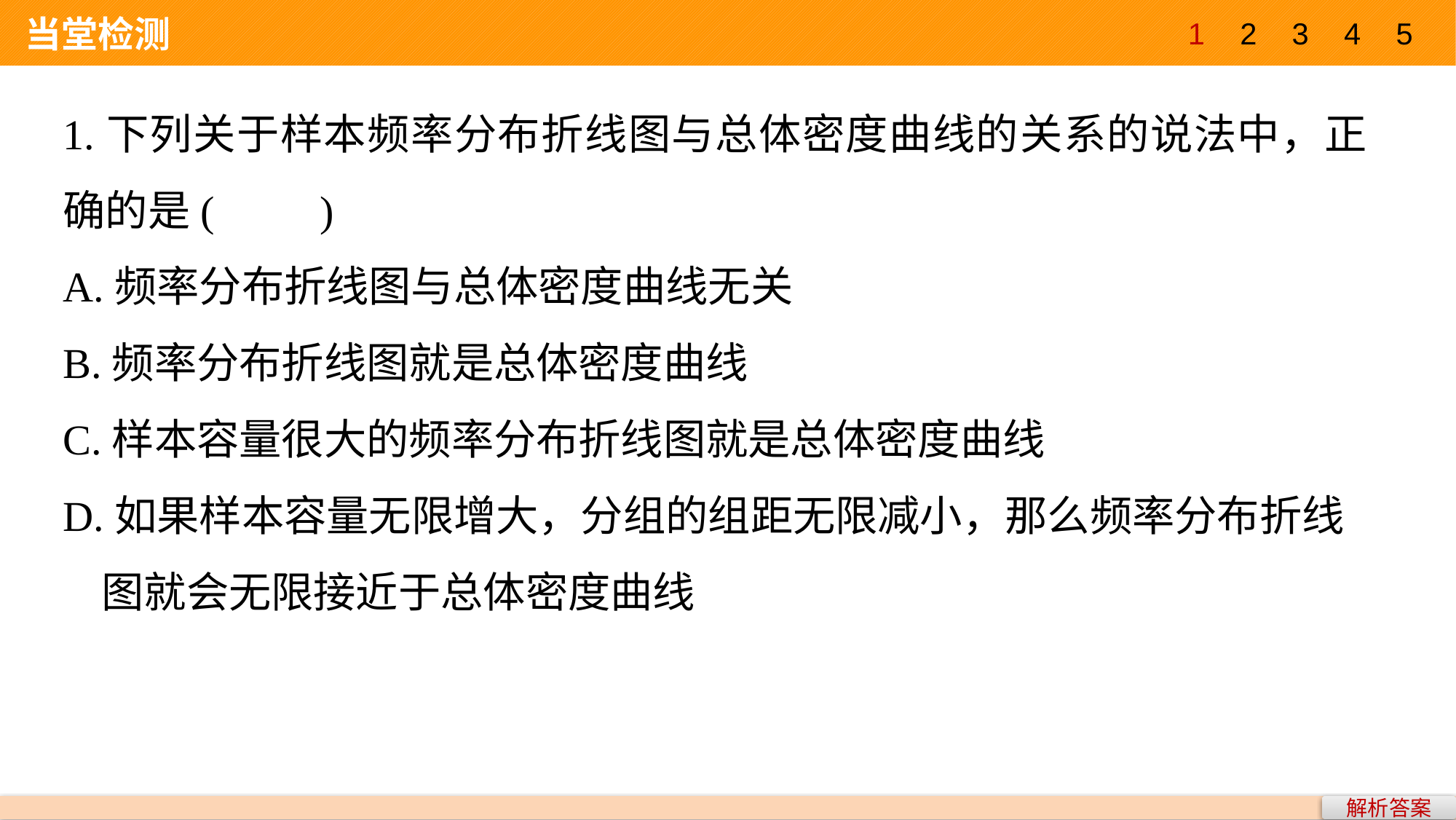

1
2
3
4
5
  当堂检测
1.下列关于样本频率分布折线图与总体密度曲线的关系的说法中，正确的是(　　)
A.频率分布折线图与总体密度曲线无关
B.频率分布折线图就是总体密度曲线
C.样本容量很大的频率分布折线图就是总体密度曲线
D.如果样本容量无限增大，分组的组距无限减小，那么频率分布折线
   图就会无限接近于总体密度曲线
解析答案